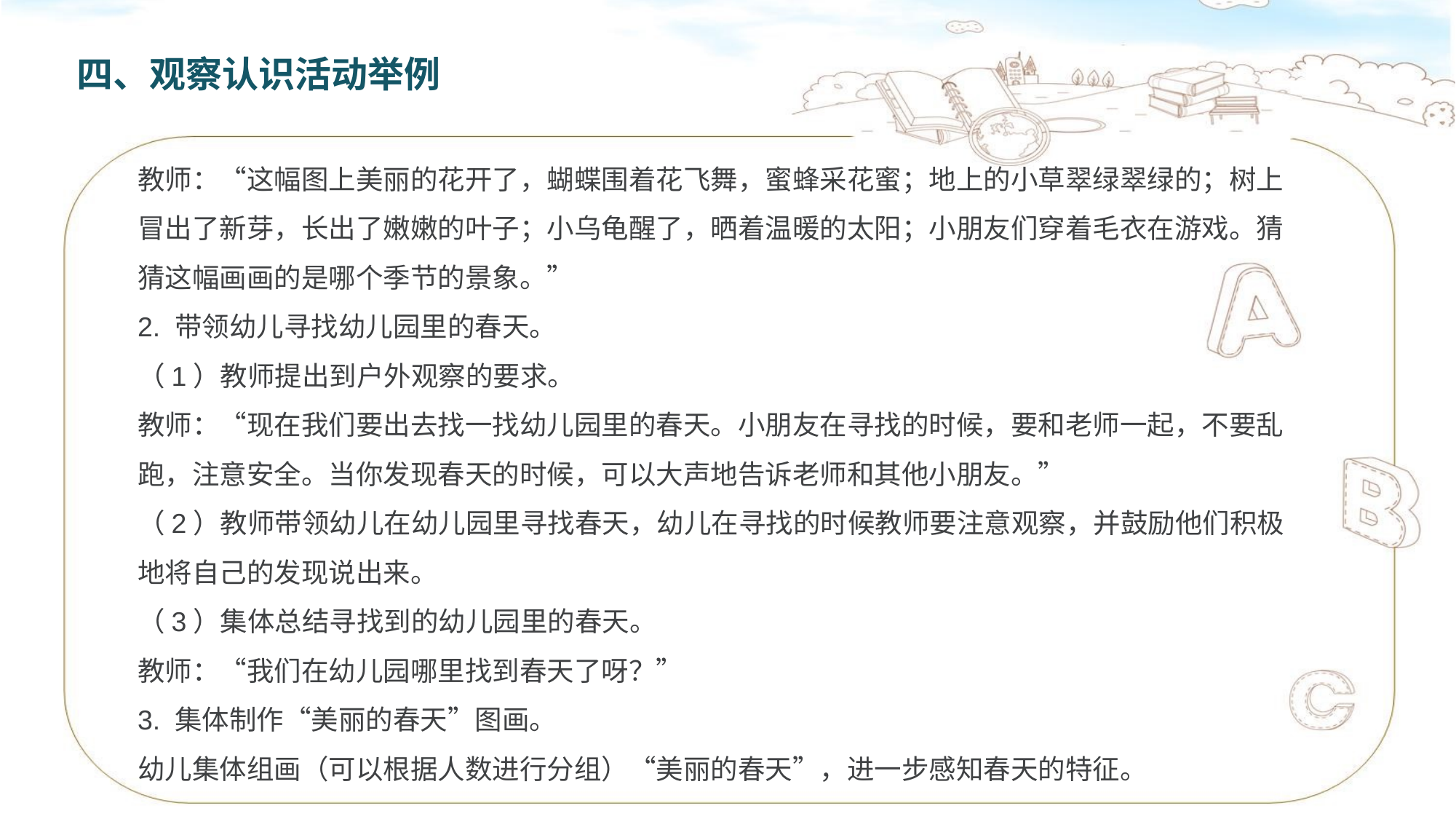

四、观察认识活动举例
教师：“这幅图上美丽的花开了，蝴蝶围着花飞舞，蜜蜂采花蜜；地上的小草翠绿翠绿的；树上冒出了新芽，长出了嫩嫩的叶子；小乌龟醒了，晒着温暖的太阳；小朋友们穿着毛衣在游戏。猜猜这幅画画的是哪个季节的景象。”
2. 带领幼儿寻找幼儿园里的春天。
（1）教师提出到户外观察的要求。
教师：“现在我们要出去找一找幼儿园里的春天。小朋友在寻找的时候，要和老师一起，不要乱跑，注意安全。当你发现春天的时候，可以大声地告诉老师和其他小朋友。”
（2）教师带领幼儿在幼儿园里寻找春天，幼儿在寻找的时候教师要注意观察，并鼓励他们积极地将自己的发现说出来。
（3）集体总结寻找到的幼儿园里的春天。
教师：“我们在幼儿园哪里找到春天了呀？”
3. 集体制作“美丽的春天”图画。
幼儿集体组画（可以根据人数进行分组）“美丽的春天”，进一步感知春天的特征。